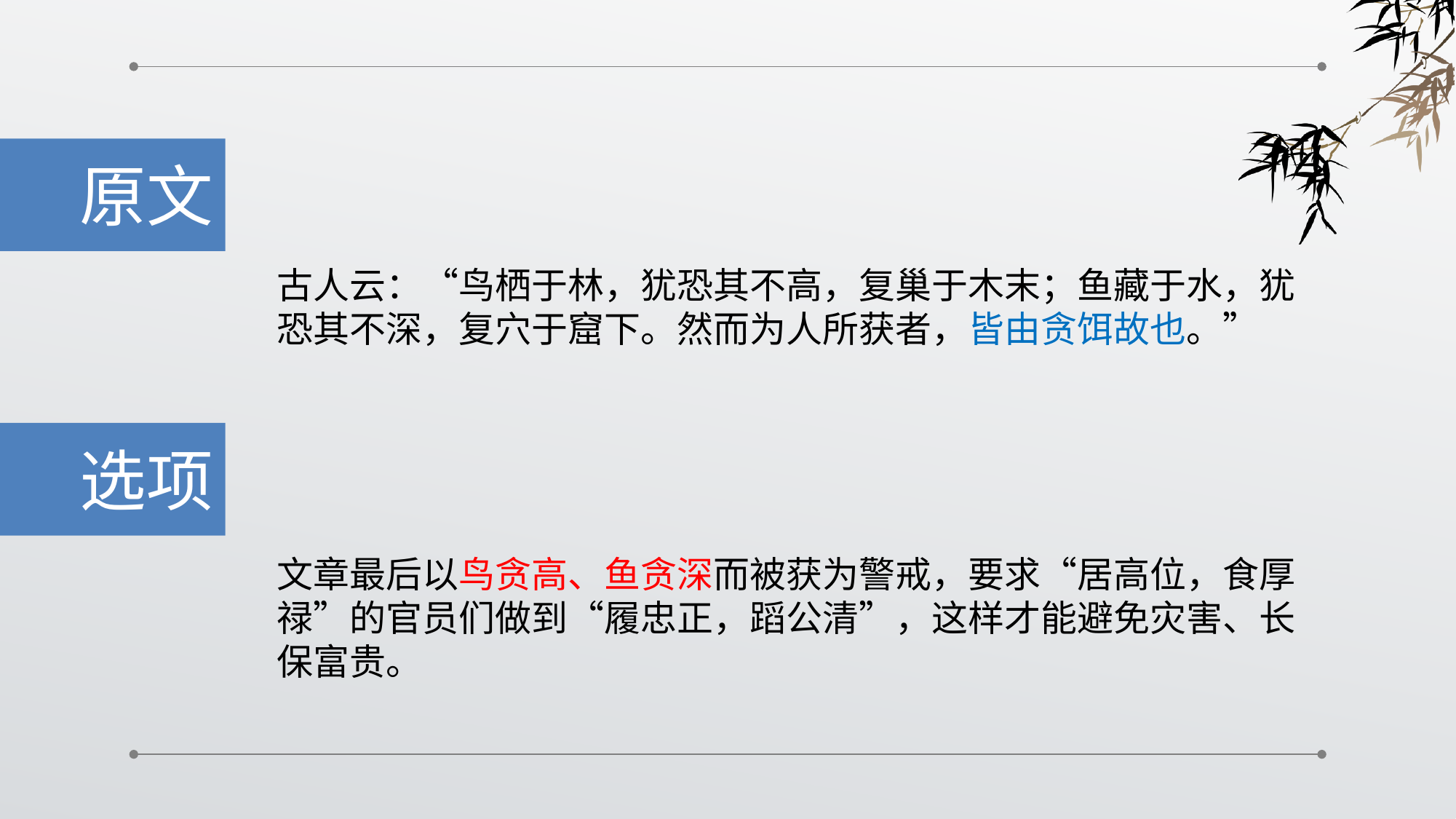

原文
古人云：“鸟栖于林，犹恐其不高，复巢于木末；鱼藏于水，犹恐其不深，复穴于窟下。然而为人所获者，皆由贪饵故也。”

选项
文章最后以鸟贪高、鱼贪深而被获为警戒，要求“居高位，食厚禄”的官员们做到“履忠正，蹈公清”，这样才能避免灾害、长保富贵。